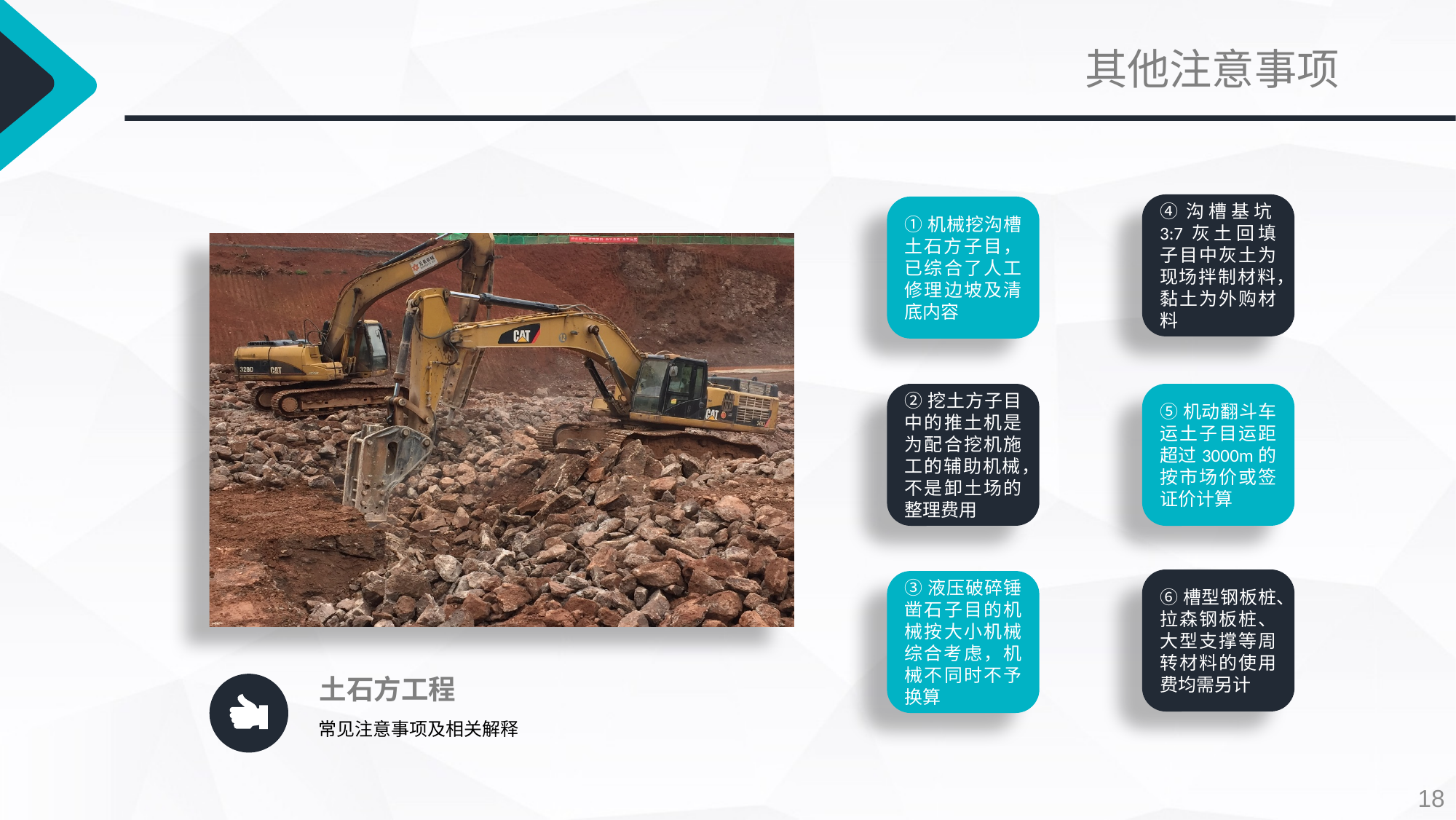

其他注意事项
④沟槽基坑3:7灰土回填子目中灰土为现场拌制材料，黏土为外购材料
①机械挖沟槽土石方子目，已综合了人工修理边坡及清底内容

土石方工程

常见注意事项及相关解释
②挖土方子目中的推土机是为配合挖机施工的辅助机械，不是卸土场的整理费用
⑤机动翻斗车运土子目运距超过3000m的按市场价或签证价计算
⑥槽型钢板桩、拉森钢板桩、大型支撑等周转材料的使用费均需另计
③液压破碎锤凿石子目的机械按大小机械综合考虑，机械不同时不予换算
18